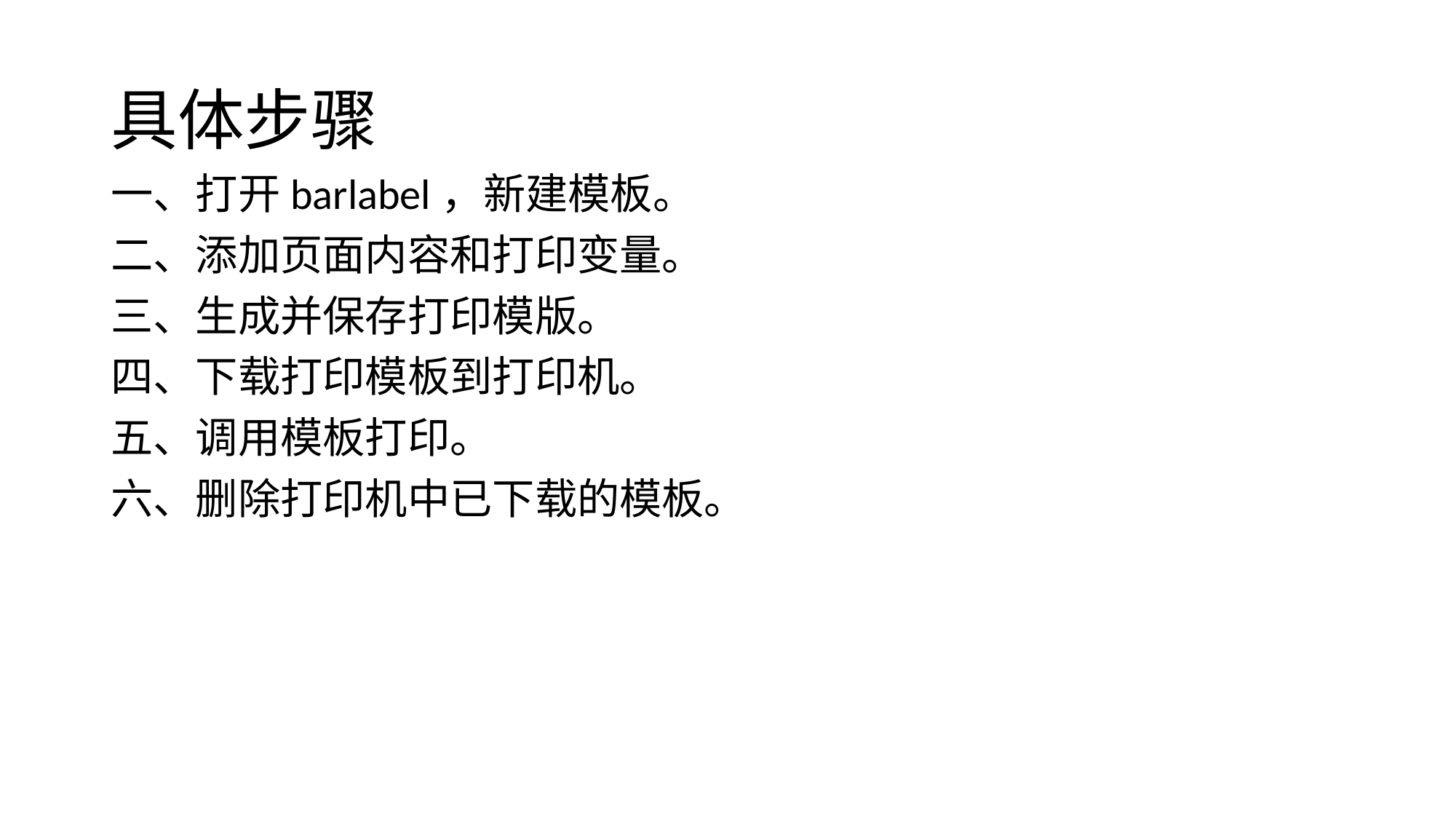

# 具体步骤
一、打开barlabel，新建模板。
二、添加页面内容和打印变量。
三、生成并保存打印模版。
四、下载打印模板到打印机。
五、调用模板打印。
六、删除打印机中已下载的模板。